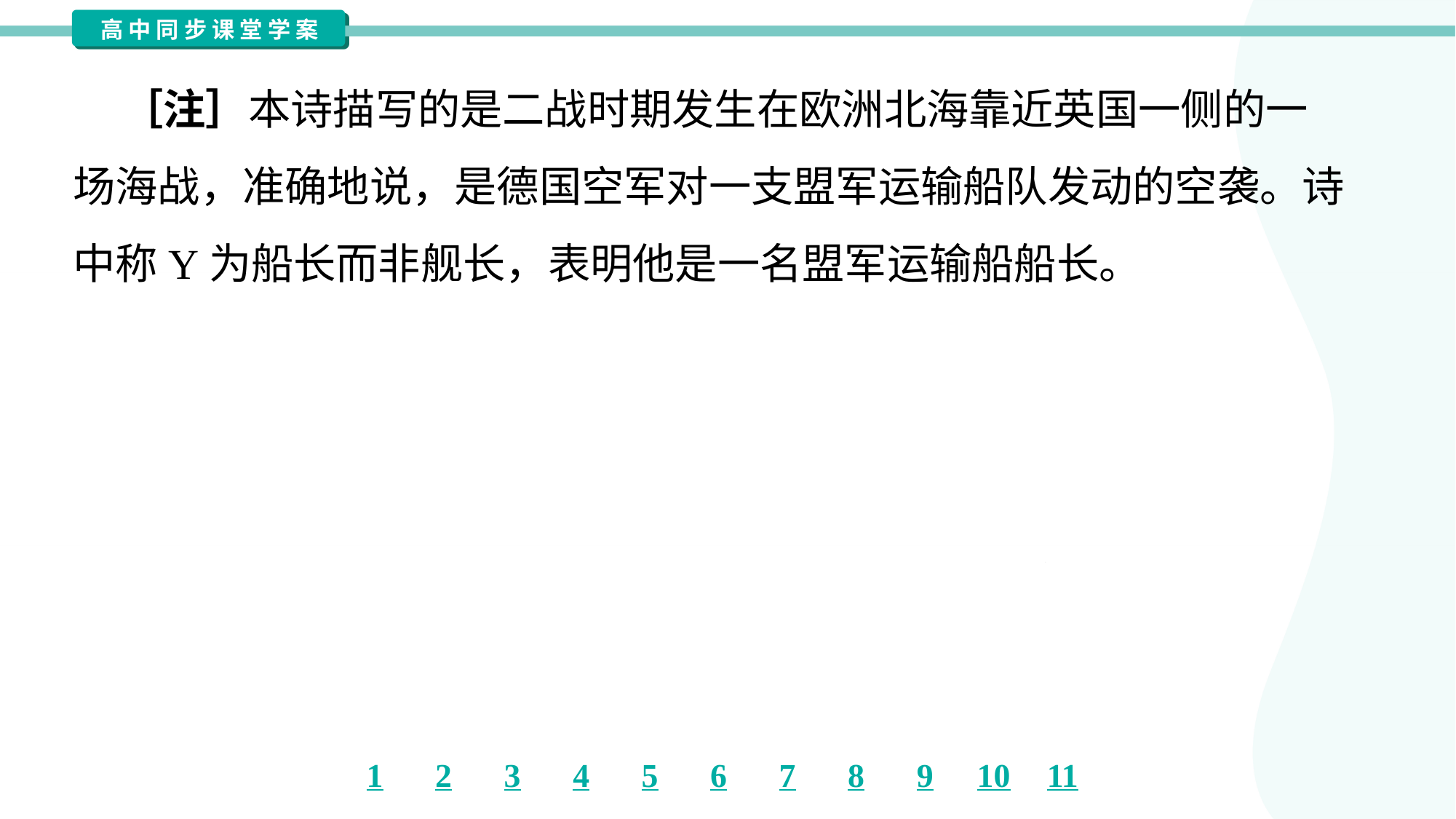

［注］本诗描写的是二战时期发生在欧洲北海靠近英国一侧的一
场海战，准确地说，是德国空军对一支盟军运输船队发动的空袭。诗
中称Y为船长而非舰长，表明他是一名盟军运输船船长。